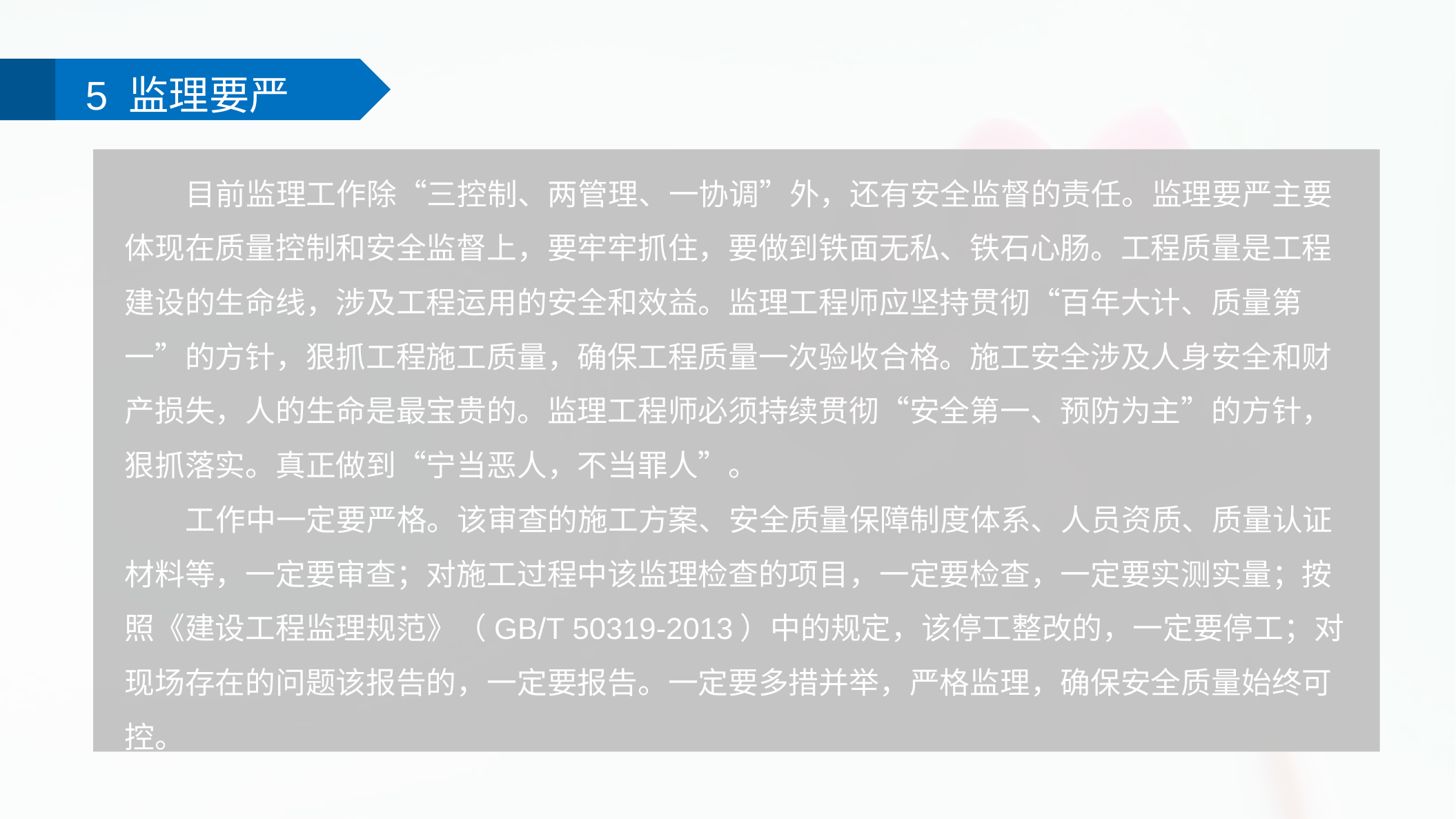

5 监理要严

        目前监理工作除“三控制、两管理、一协调”外，还有安全监督的责任。监理要严主要体现在质量控制和安全监督上，要牢牢抓住，要做到铁面无私、铁石心肠。工程质量是工程建设的生命线，涉及工程运用的安全和效益。监理工程师应坚持贯彻“百年大计、质量第一”的方针，狠抓工程施工质量，确保工程质量一次验收合格。施工安全涉及人身安全和财产损失，人的生命是最宝贵的。监理工程师必须持续贯彻“安全第一、预防为主”的方针，狠抓落实。真正做到“宁当恶人，不当罪人”。
        工作中一定要严格。该审查的施工方案、安全质量保障制度体系、人员资质、质量认证材料等，一定要审查；对施工过程中该监理检查的项目，一定要检查，一定要实测实量；按照《建设工程监理规范》（GB/T 50319-2013）中的规定，该停工整改的，一定要停工；对现场存在的问题该报告的，一定要报告。一定要多措并举，严格监理，确保安全质量始终可控。